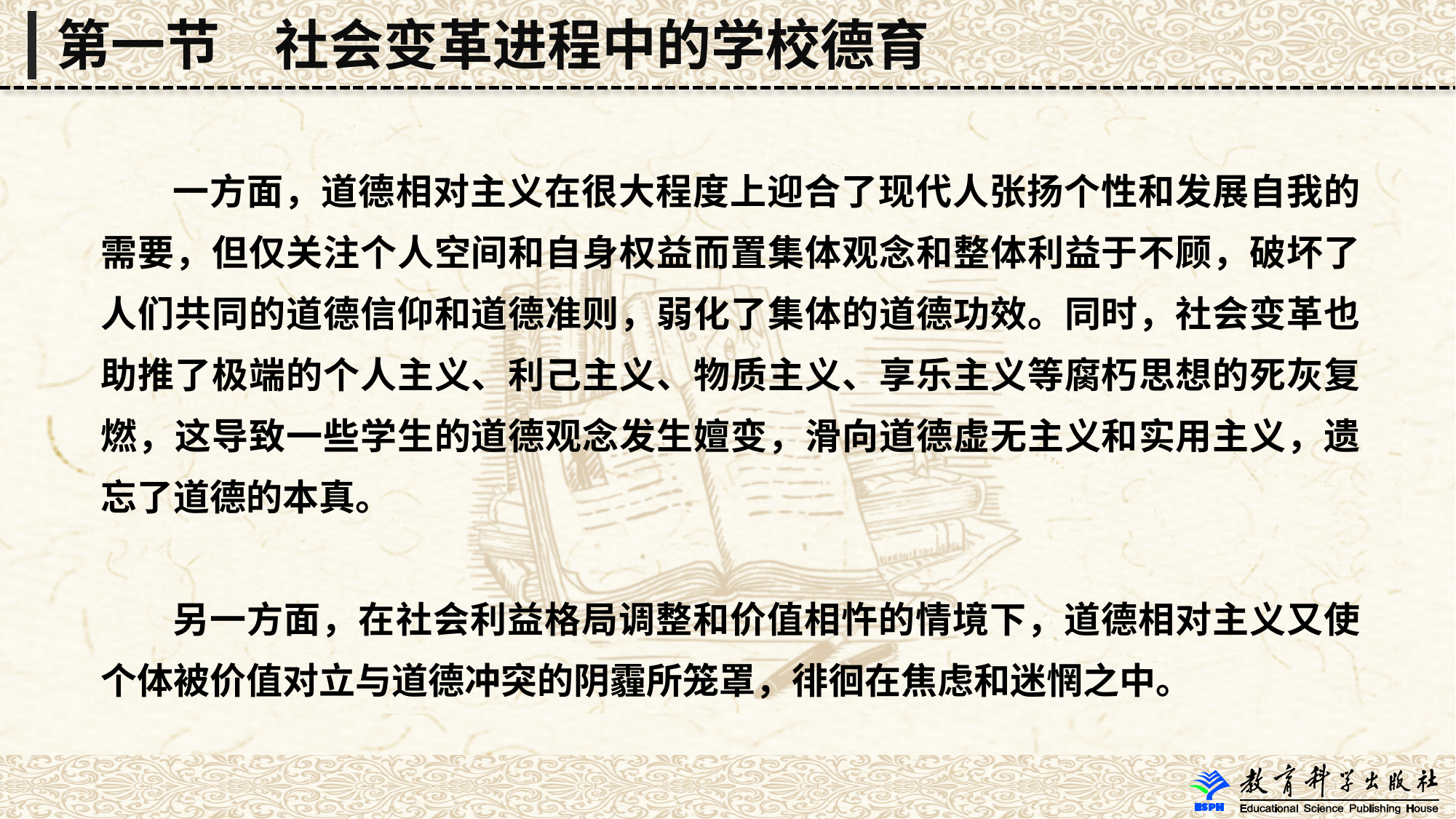

第一节　社会变革进程中的学校德育
       一方面，道德相对主义在很大程度上迎合了现代人张扬个性和发展自我的需要，但仅关注个人空间和自身权益而置集体观念和整体利益于不顾，破坏了人们共同的道德信仰和道德准则，弱化了集体的道德功效。同时，社会变革也助推了极端的个人主义、利己主义、物质主义、享乐主义等腐朽思想的死灰复燃，这导致一些学生的道德观念发生嬗变，滑向道德虚无主义和实用主义，遗忘了道德的本真。

       另一方面，在社会利益格局调整和价值相忤的情境下，道德相对主义又使个体被价值对立与道德冲突的阴霾所笼罩，徘徊在焦虑和迷惘之中。